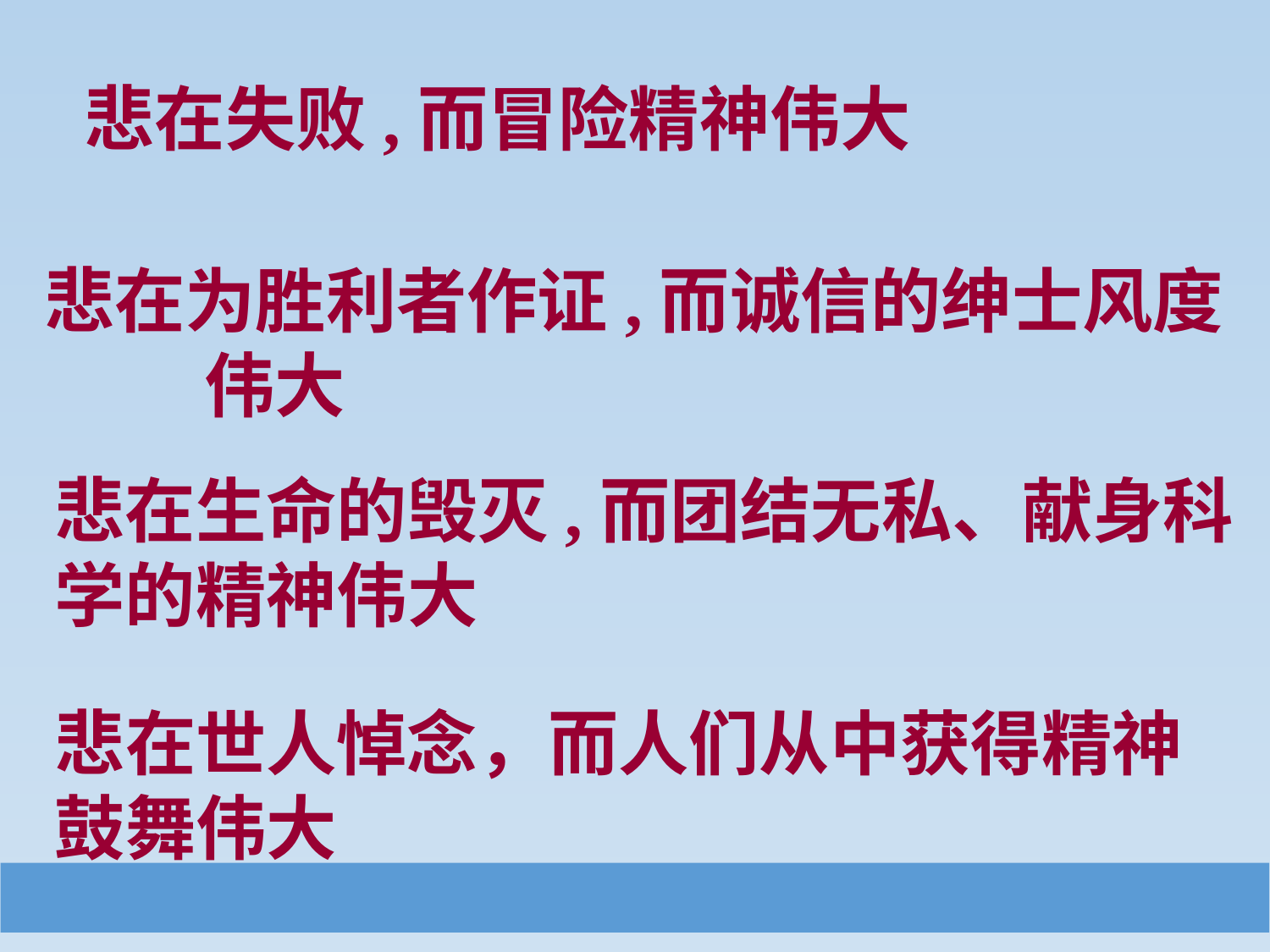

悲在失败,而冒险精神伟大
悲在为胜利者作证,而诚信的绅士风度             伟大
悲在生命的毁灭,而团结无私、献身科学的精神伟大
悲在世人悼念，而人们从中获得精神鼓舞伟大